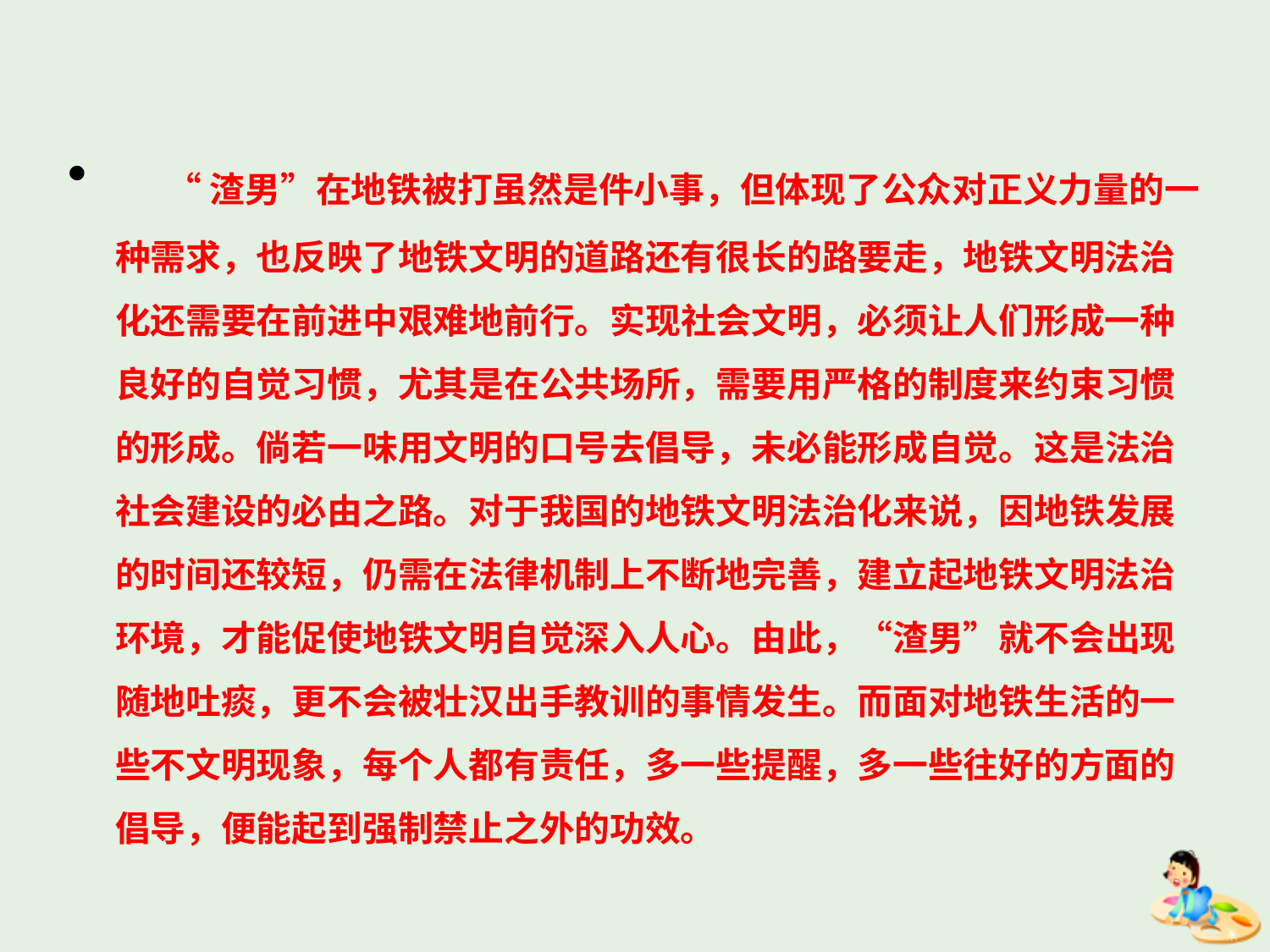

“渣男”在地铁被打虽然是件小事，但体现了公众对正义力量的一种需求，也反映了地铁文明的道路还有很长的路要走，地铁文明法治化还需要在前进中艰难地前行。实现社会文明，必须让人们形成一种良好的自觉习惯，尤其是在公共场所，需要用严格的制度来约束习惯的形成。倘若一味用文明的口号去倡导，未必能形成自觉。这是法治社会建设的必由之路。对于我国的地铁文明法治化来说，因地铁发展的时间还较短，仍需在法律机制上不断地完善，建立起地铁文明法治环境，才能促使地铁文明自觉深入人心。由此，“渣男”就不会出现随地吐痰，更不会被壮汉出手教训的事情发生。而面对地铁生活的一些不文明现象，每个人都有责任，多一些提醒，多一些往好的方面的倡导，便能起到强制禁止之外的功效。